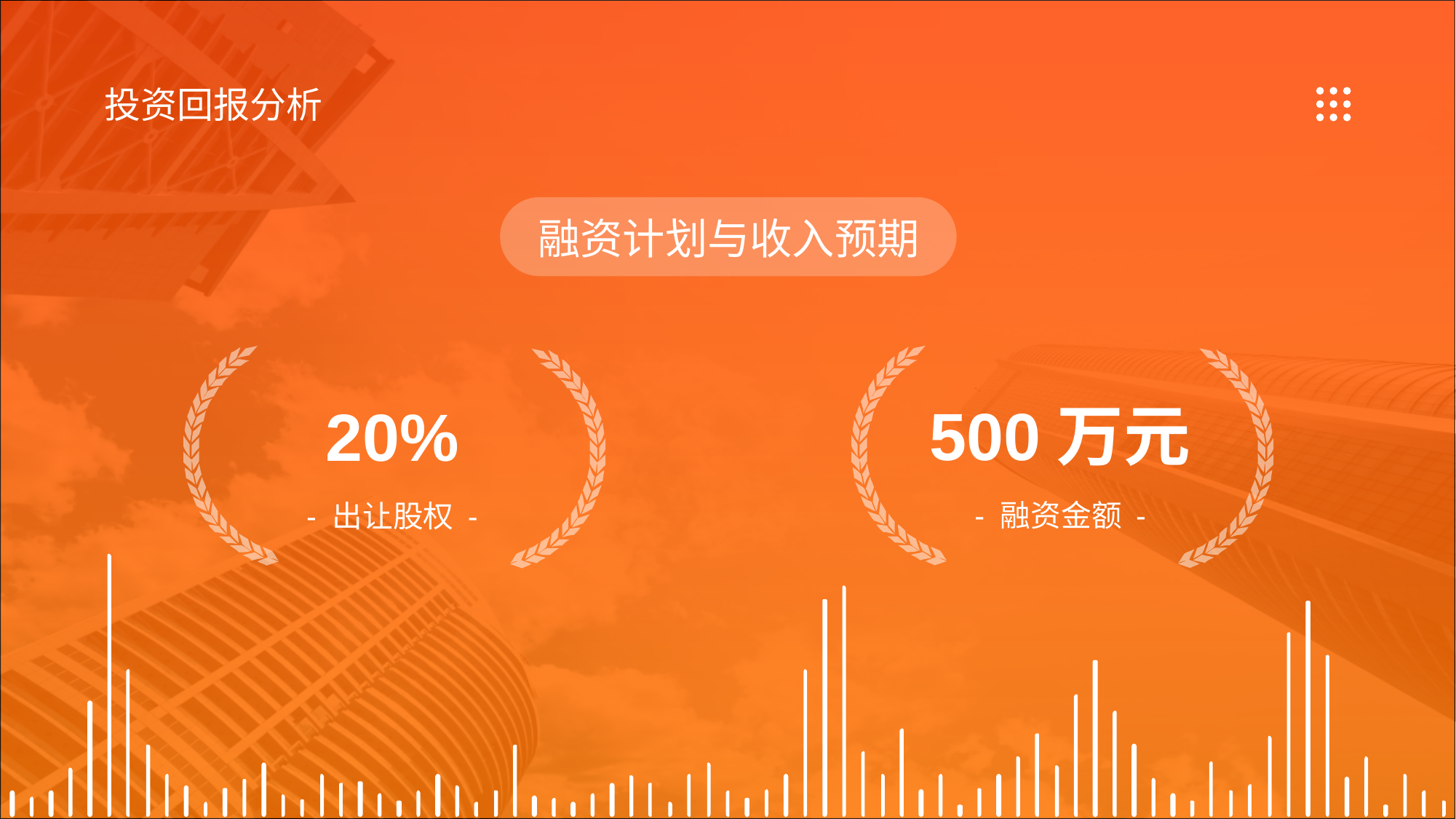

投资回报分析

融资计划与收入预期

500万元
20%
- 融资金额 -
- 出让股权 -